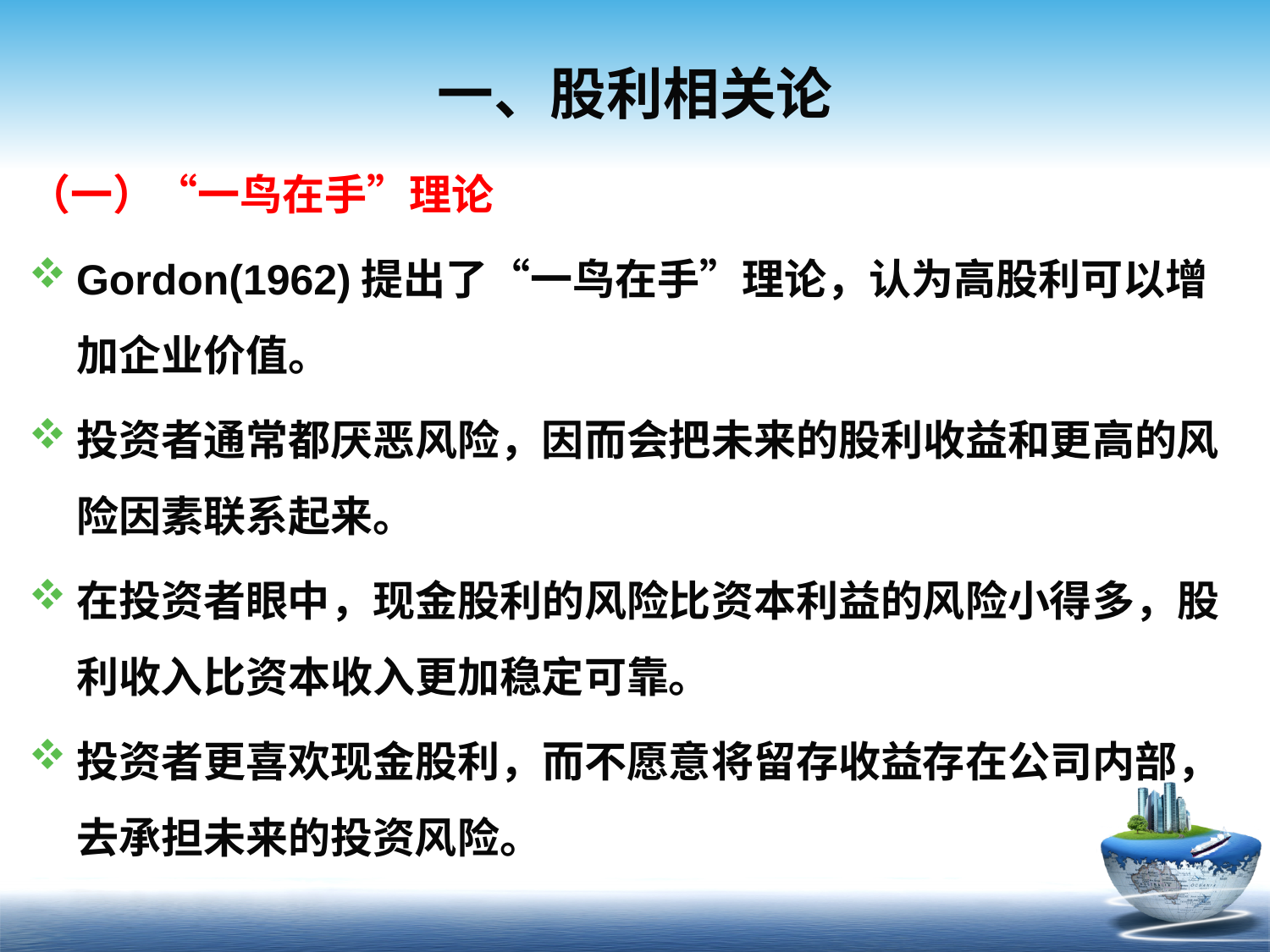

# 一、股利相关论
（一）“一鸟在手”理论
Gordon(1962)提出了“一鸟在手”理论，认为高股利可以增加企业价值。
投资者通常都厌恶风险，因而会把未来的股利收益和更高的风险因素联系起来。
在投资者眼中，现金股利的风险比资本利益的风险小得多，股利收入比资本收入更加稳定可靠。
投资者更喜欢现金股利，而不愿意将留存收益存在公司内部，去承担未来的投资风险。